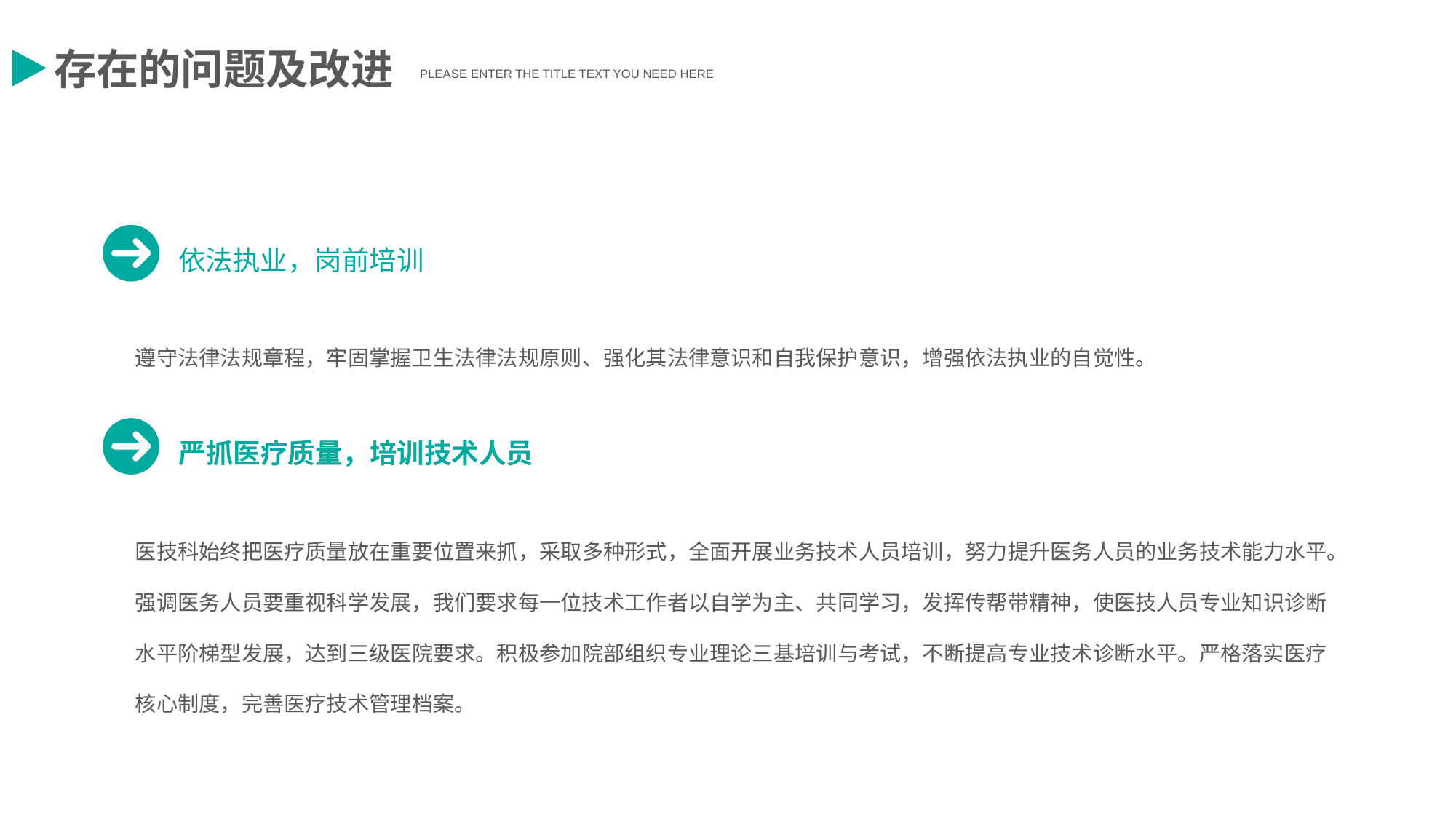

存在的问题及改进

PLEASE ENTER THE TITLE TEXT YOU NEED HERE

依法执业，岗前培训
遵守法律法规章程，牢固掌握卫生法律法规原则、强化其法律意识和自我保护意识，增强依法执业的自觉性。

严抓医疗质量，培训技术人员
医技科始终把医疗质量放在重要位置来抓，采取多种形式，全面开展业务技术人员培训，努力提升医务人员的业务技术能力水平。强调医务人员要重视科学发展，我们要求每一位技术工作者以自学为主、共同学习，发挥传帮带精神，使医技人员专业知识诊断水平阶梯型发展，达到三级医院要求。积极参加院部组织专业理论三基培训与考试，不断提高专业技术诊断水平。严格落实医疗核心制度，完善医疗技术管理档案。